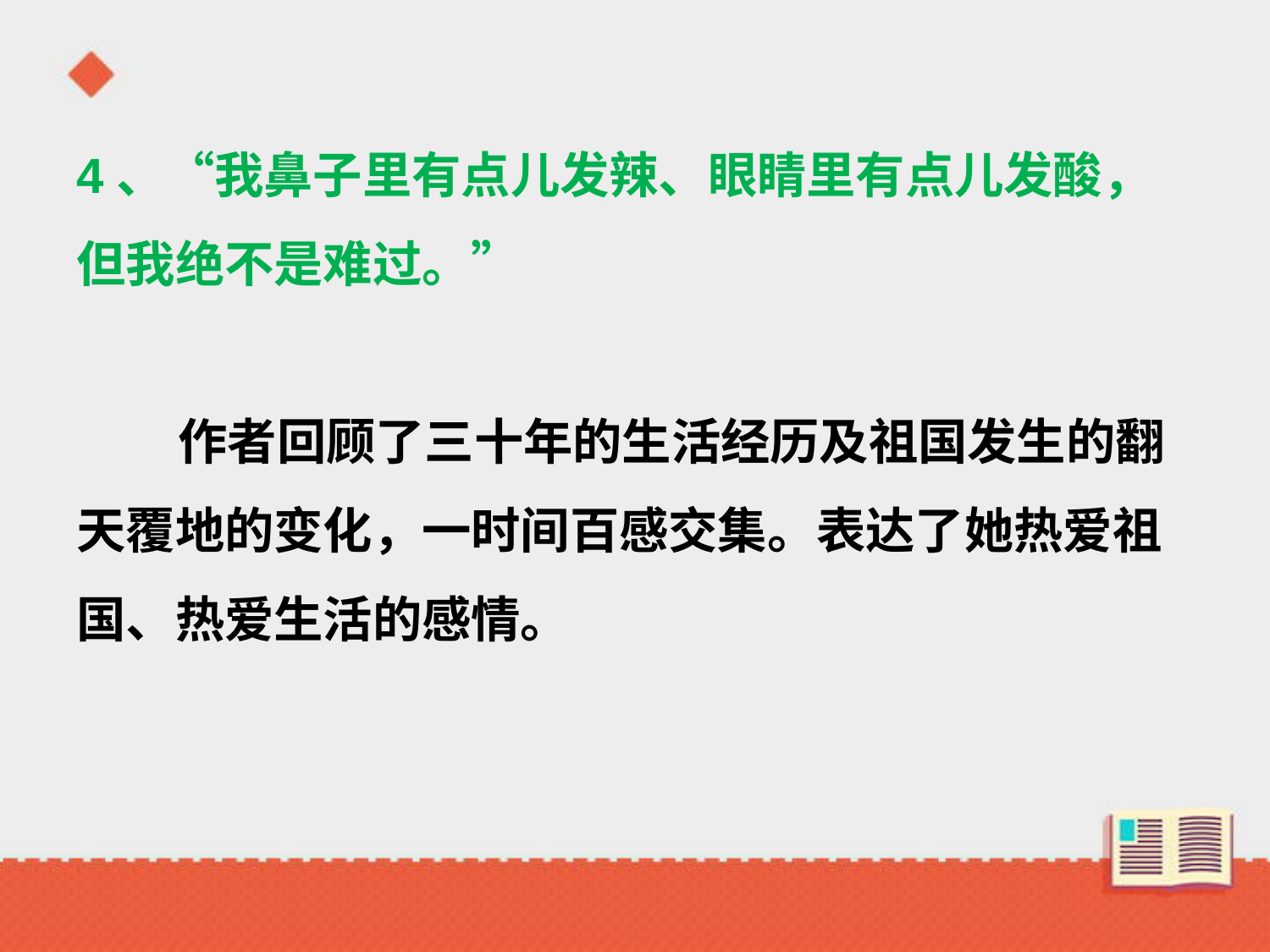

4、“我鼻子里有点儿发辣、眼睛里有点儿发酸，但我绝不是难过。”

        作者回顾了三十年的生活经历及祖国发生的翻天覆地的变化，一时间百感交集。表达了她热爱祖国、热爱生活的感情。